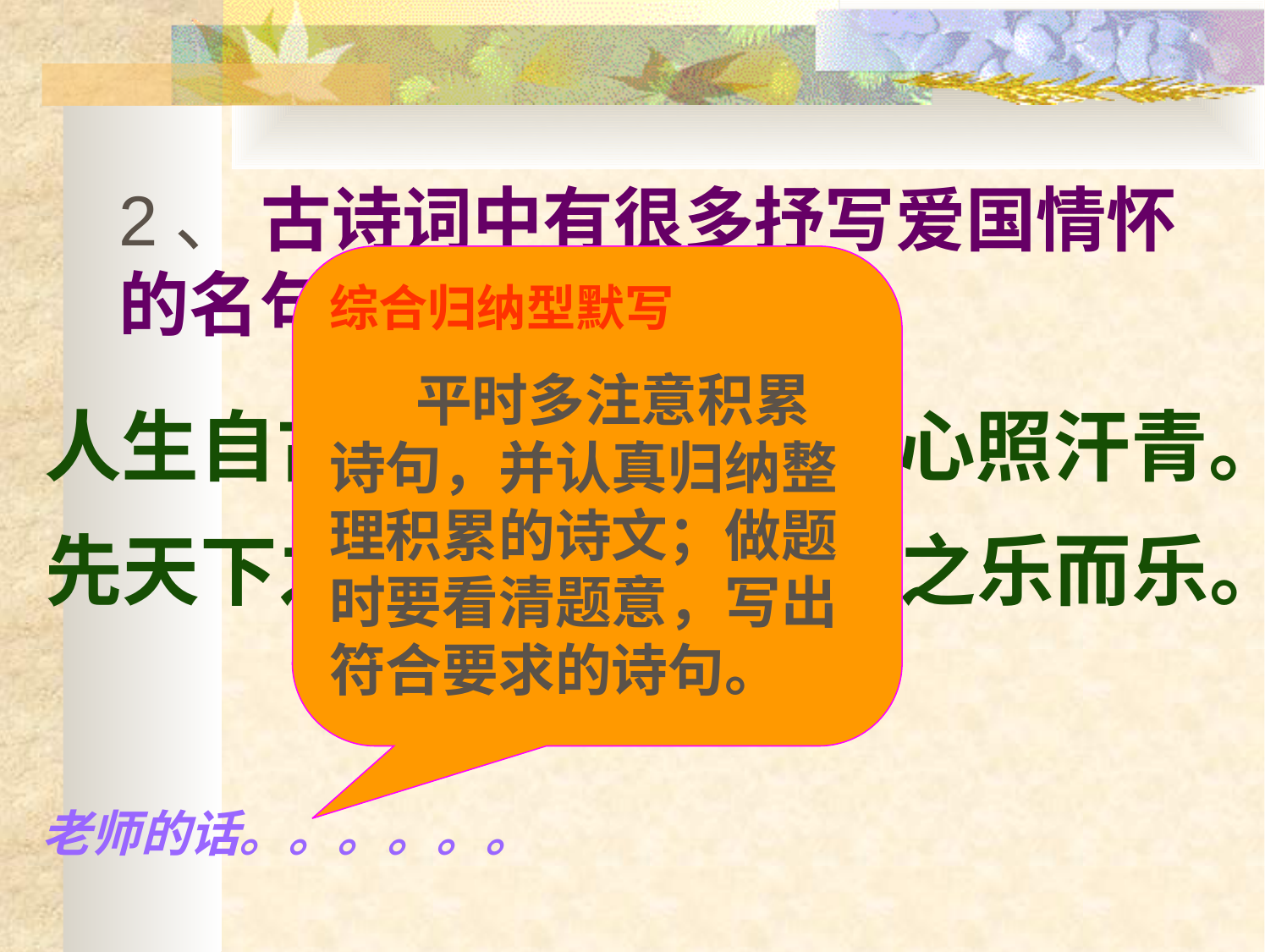

2、 古诗词中有很多抒写爱国情怀
的名句，请你写出两句
综合归纳型默写
        平时多注意积累诗句，并认真归纳整理积累的诗文；做题时要看清题意，写出符合要求的诗句。

人生自古谁无死，留取丹心照汗青。
先天下之忧而忧，后天下之乐而乐。
老师的话。。。。。。